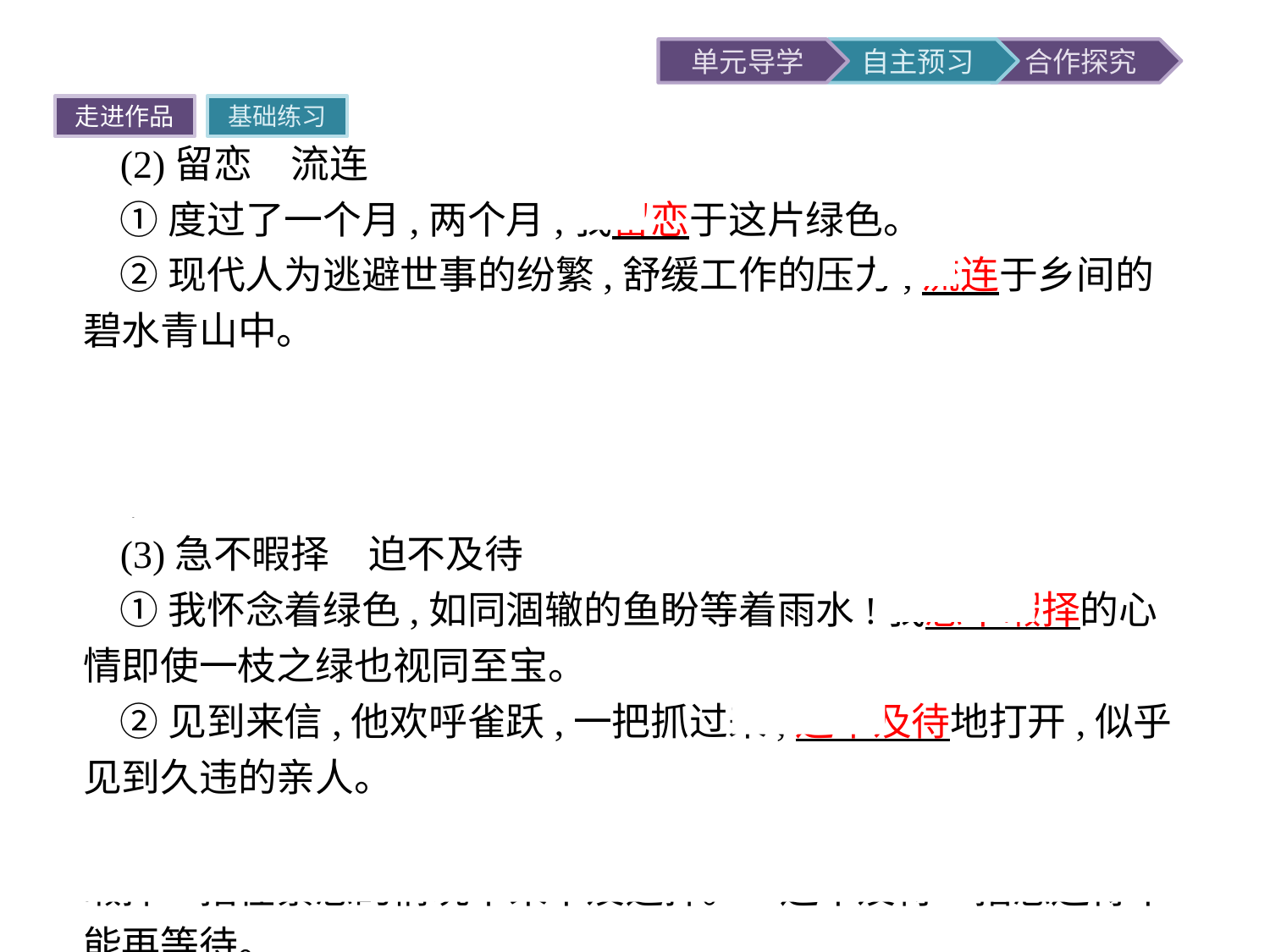

走进作品
基础练习
(2)留恋　流连
①度过了一个月,两个月,我留恋于这片绿色。
②现代人为逃避世事的纷繁,舒缓工作的压力,流连于乡间的碧水青山中。
提示二者都有舍不得离开之意。“留恋”指舍不得离开,依恋,对象为祖国、故乡、母校、亲人、生命等。“流连”指舍不得离开,对象常是名胜风景。
(3)急不暇择　迫不及待
①我怀念着绿色,如同涸辙的鱼盼等着雨水!我急不暇择的心情即使一枝之绿也视同至宝。
②见到来信,他欢呼雀跃,一把抓过来,迫不及待地打开,似乎见到久违的亲人。
提示二者都表示“心情急迫”,但词义的侧重点不同。“急不暇择”指在紧急的情况下来不及选择。“迫不及待”指急迫得不能再等待。